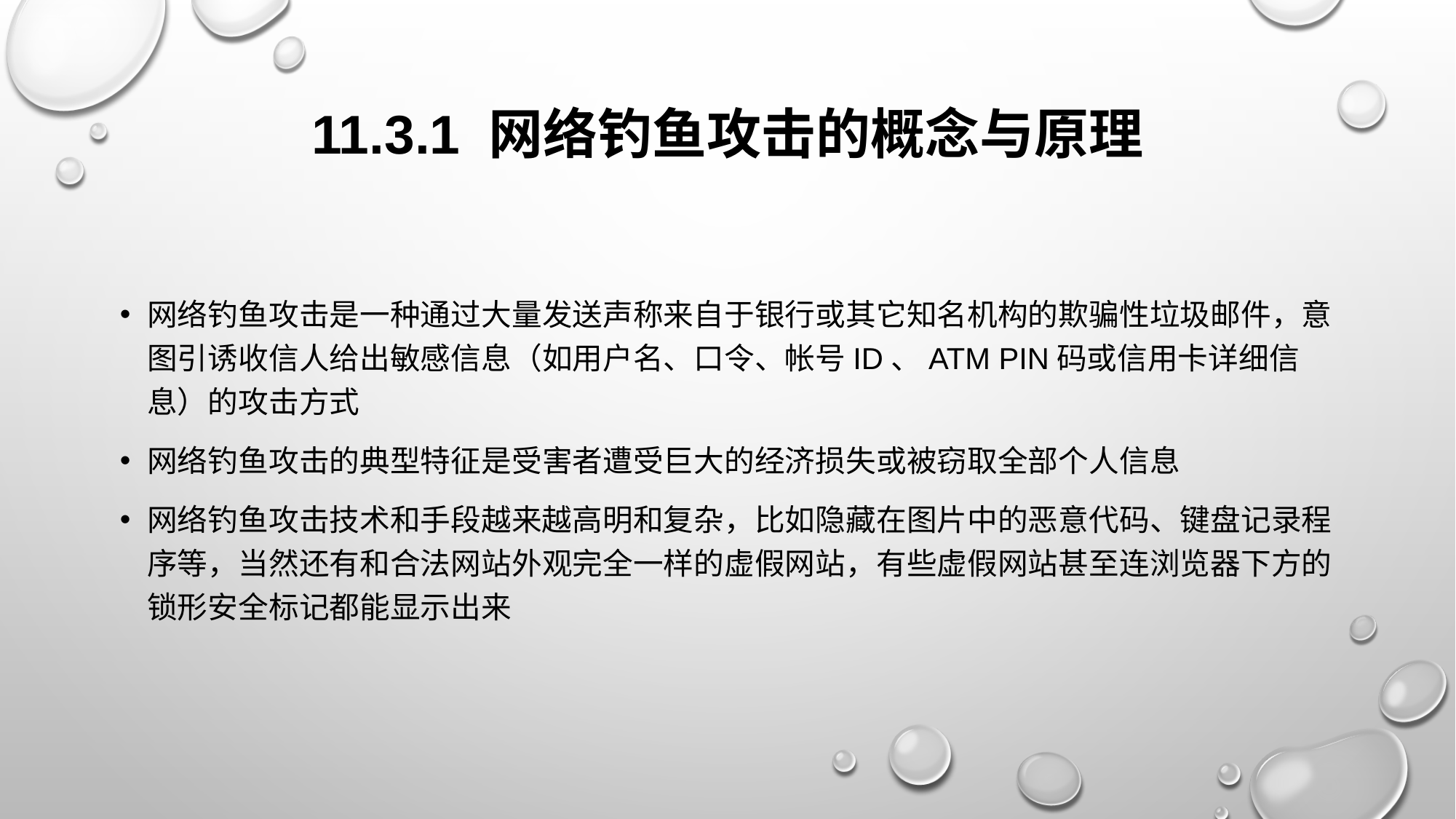

# 11.3.1 网络钓鱼攻击的概念与原理
网络钓鱼攻击是一种通过大量发送声称来自于银行或其它知名机构的欺骗性垃圾邮件，意图引诱收信人给出敏感信息（如用户名、口令、帐号ID、ATM PIN码或信用卡详细信息）的攻击方式
网络钓鱼攻击的典型特征是受害者遭受巨大的经济损失或被窃取全部个人信息
网络钓鱼攻击技术和手段越来越高明和复杂，比如隐藏在图片中的恶意代码、键盘记录程序等，当然还有和合法网站外观完全一样的虚假网站，有些虚假网站甚至连浏览器下方的锁形安全标记都能显示出来